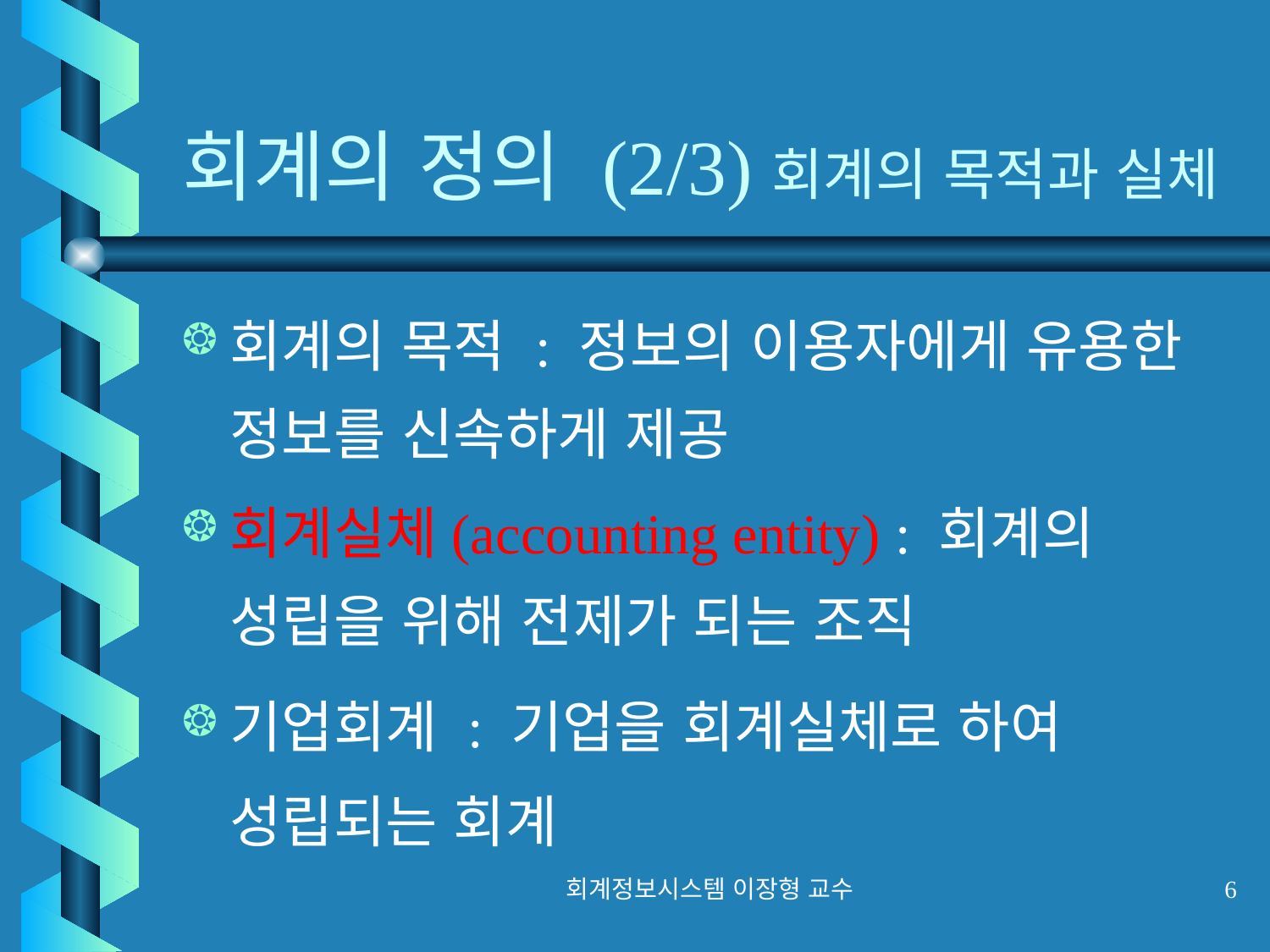

# 회계의 정의 (2/3)회계의 목적과 실체
회계의 목적 : 정보의 이용자에게 유용한 정보를 신속하게 제공
회계실체(accounting entity) : 회계의 성립을 위해 전제가 되는 조직
기업회계 : 기업을 회계실체로 하여 성립되는 회계
회계정보시스템 이장형 교수
6